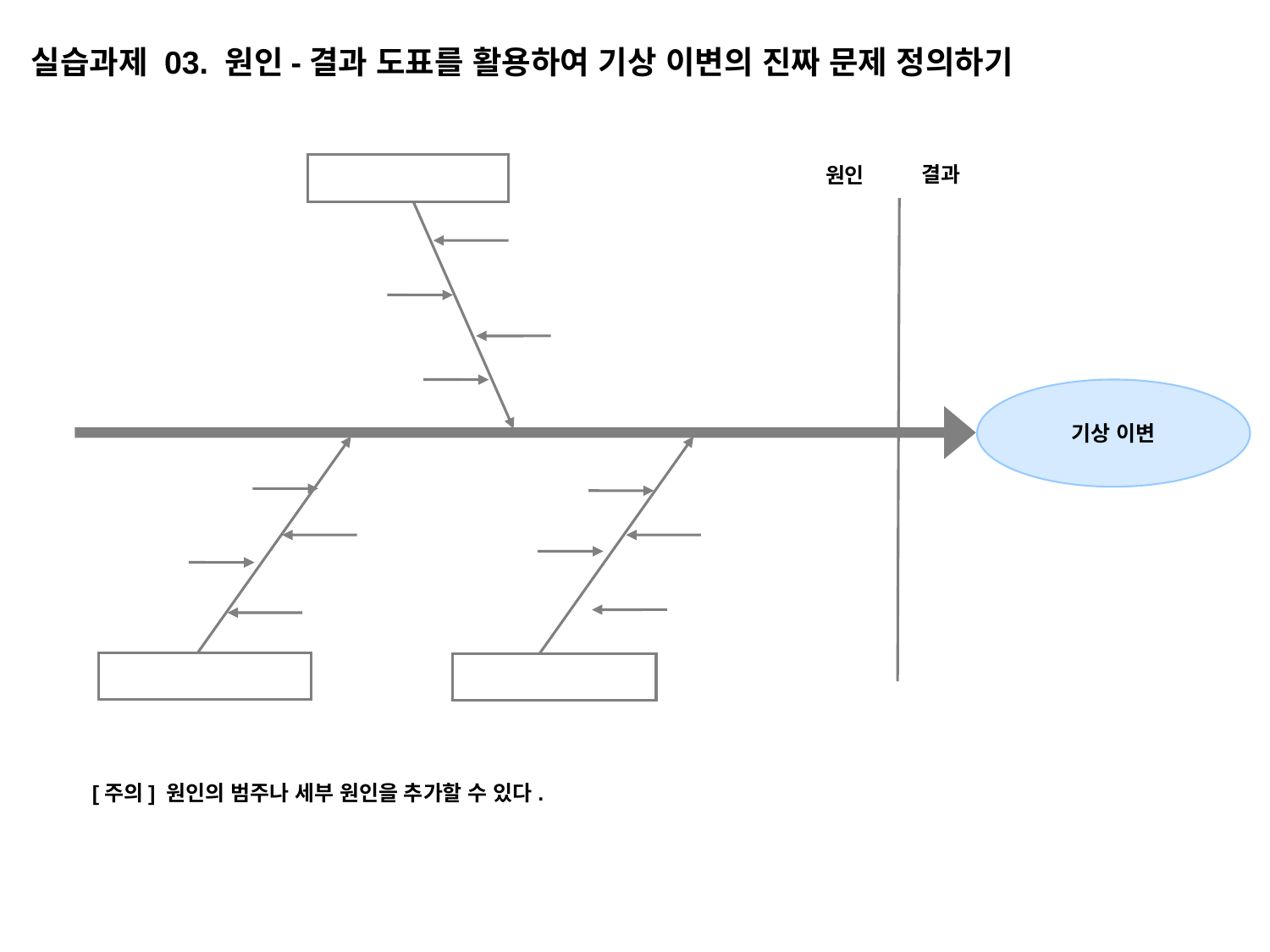

실습과제 03. 원인-결과 도표를 활용하여 기상 이변의 진짜 문제 정의하기

결과
원인

기상 이변
[주의] 원인의 범주나 세부 원인을 추가할 수 있다.